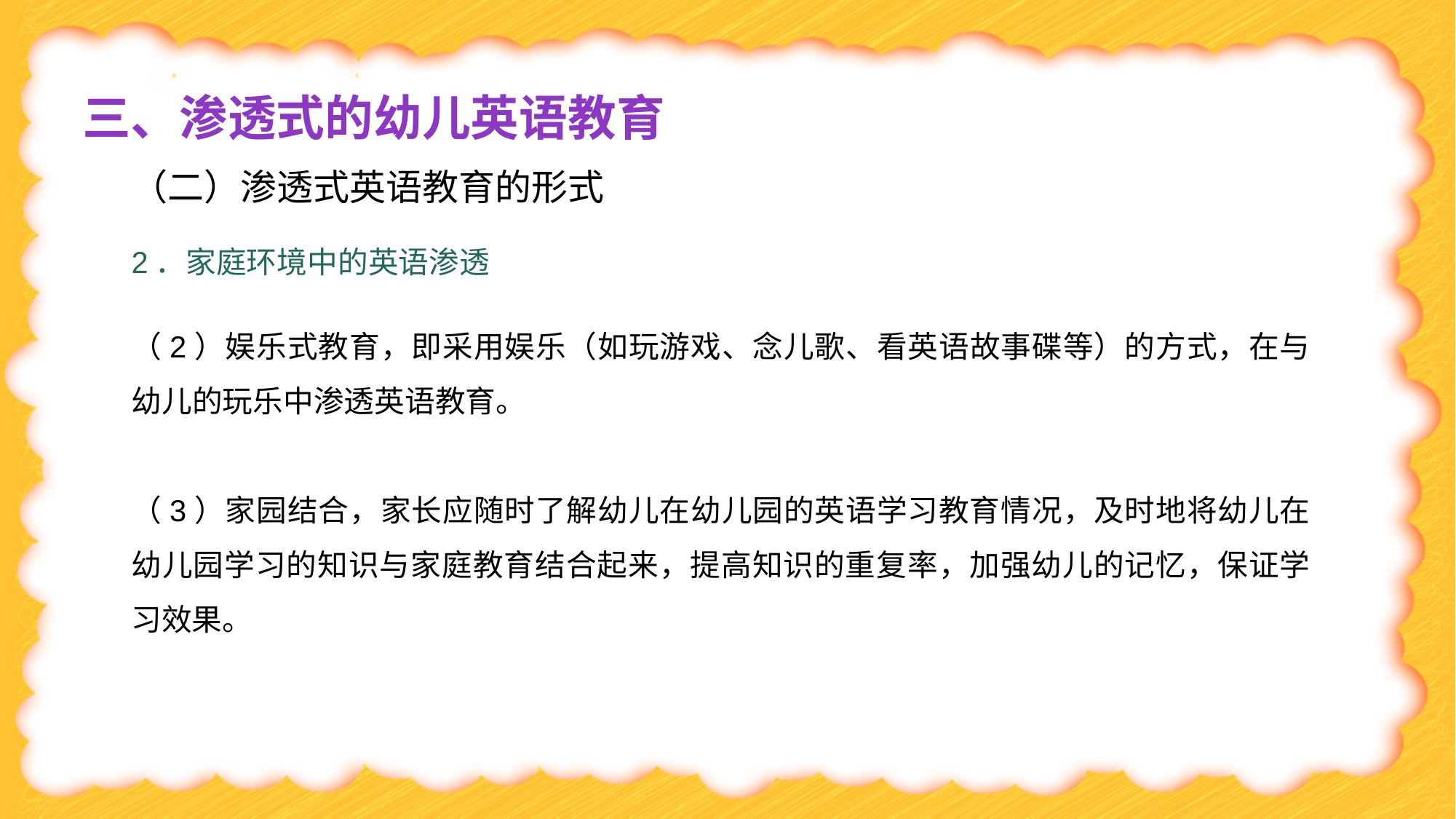

三、渗透式的幼儿英语教育

（二）渗透式英语教育的形式
2．家庭环境中的英语渗透
（2）娱乐式教育，即采用娱乐（如玩游戏、念儿歌、看英语故事碟等）的方式，在与幼儿的玩乐中渗透英语教育。

（3）家园结合，家长应随时了解幼儿在幼儿园的英语学习教育情况，及时地将幼儿在幼儿园学习的知识与家庭教育结合起来，提高知识的重复率，加强幼儿的记忆，保证学习效果。